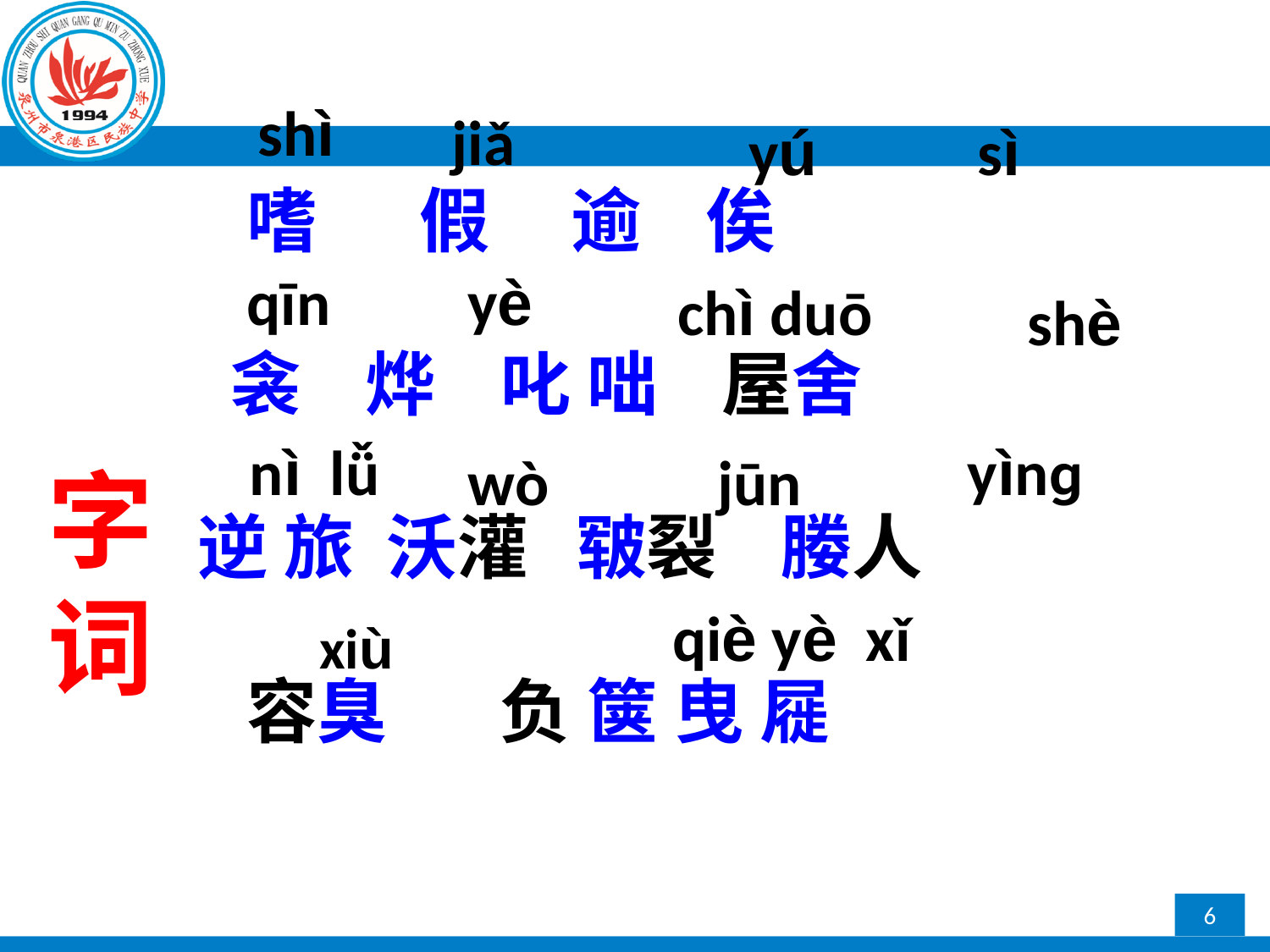

shì
 jiǎ
yú
sì
  嗜　  假     逾    俟

 衾    烨    叱 咄    屋舍

逆 旅  沃灌   皲裂    媵人

  容臭       负 箧 曳 屣
qīn
yè
chì duō
shè
# 字词
nì  lǚ
yìnɡ
wò
jūn
xiù
      qiè yè  xǐ